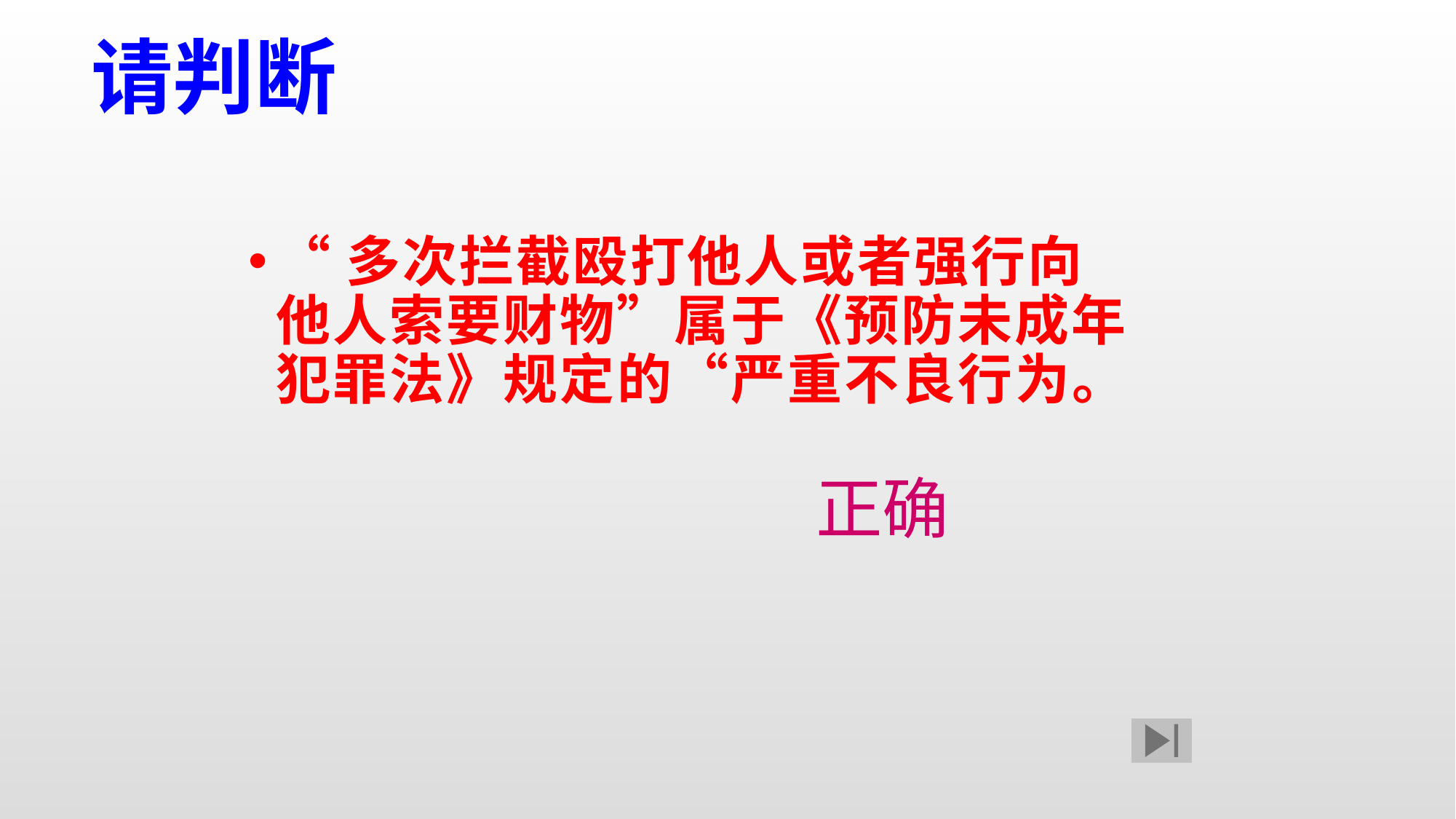

# 请判断
“多次拦截殴打他人或者强行向他人索要财物”属于《预防未成年犯罪法》规定的“严重不良行为。
正确